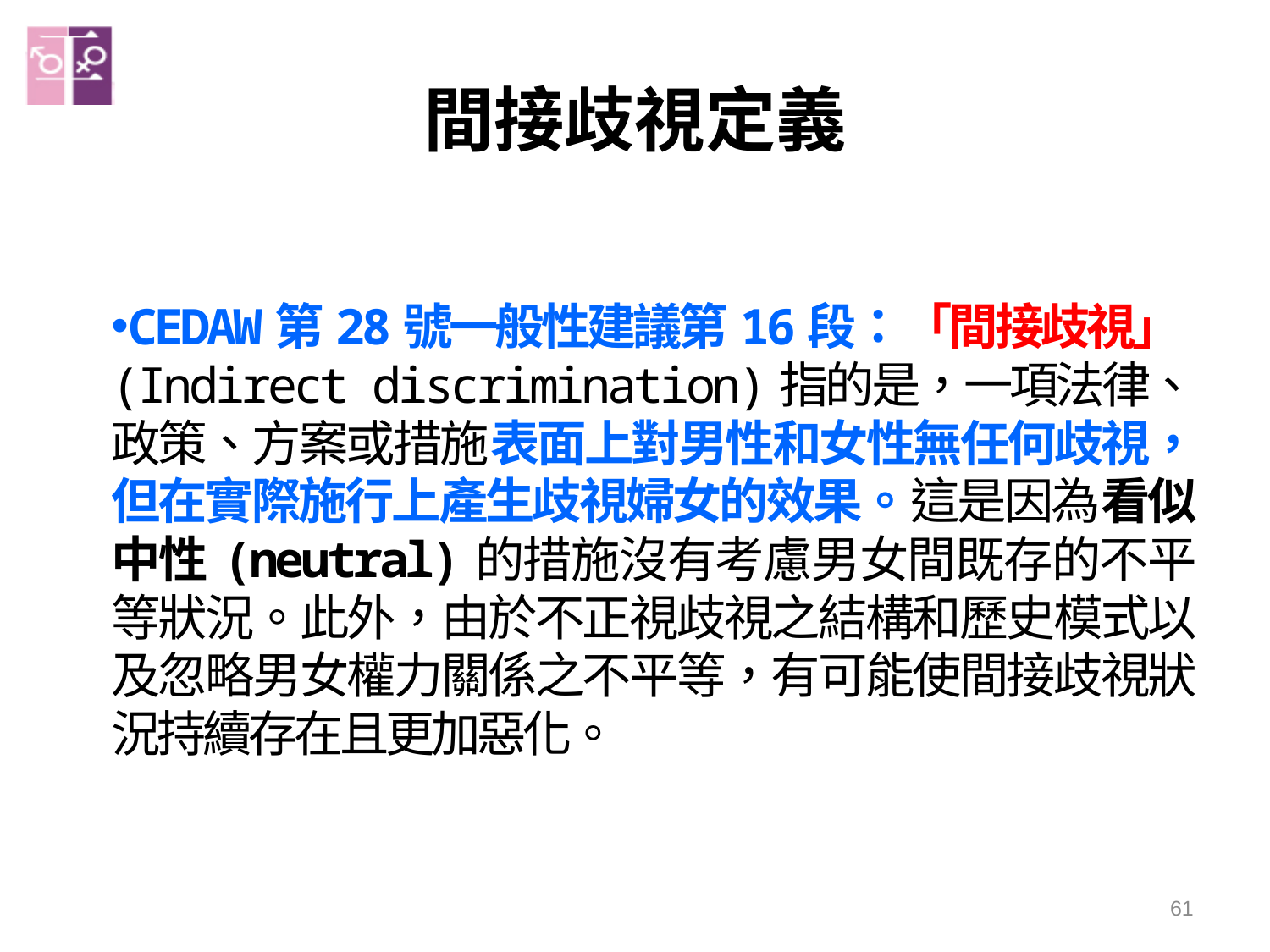

# 間接歧視定義

CEDAW第28號一般性建議第16段：「間接歧視」(Indirect discrimination)指的是，一項法律、政策、方案或措施表面上對男性和女性無任何歧視，但在實際施行上產生歧視婦女的效果。這是因為看似中性(neutral)的措施沒有考慮男女間既存的不平等狀況。此外，由於不正視歧視之結構和歷史模式以及忽略男女權力關係之不平等，有可能使間接歧視狀況持續存在且更加惡化。

61